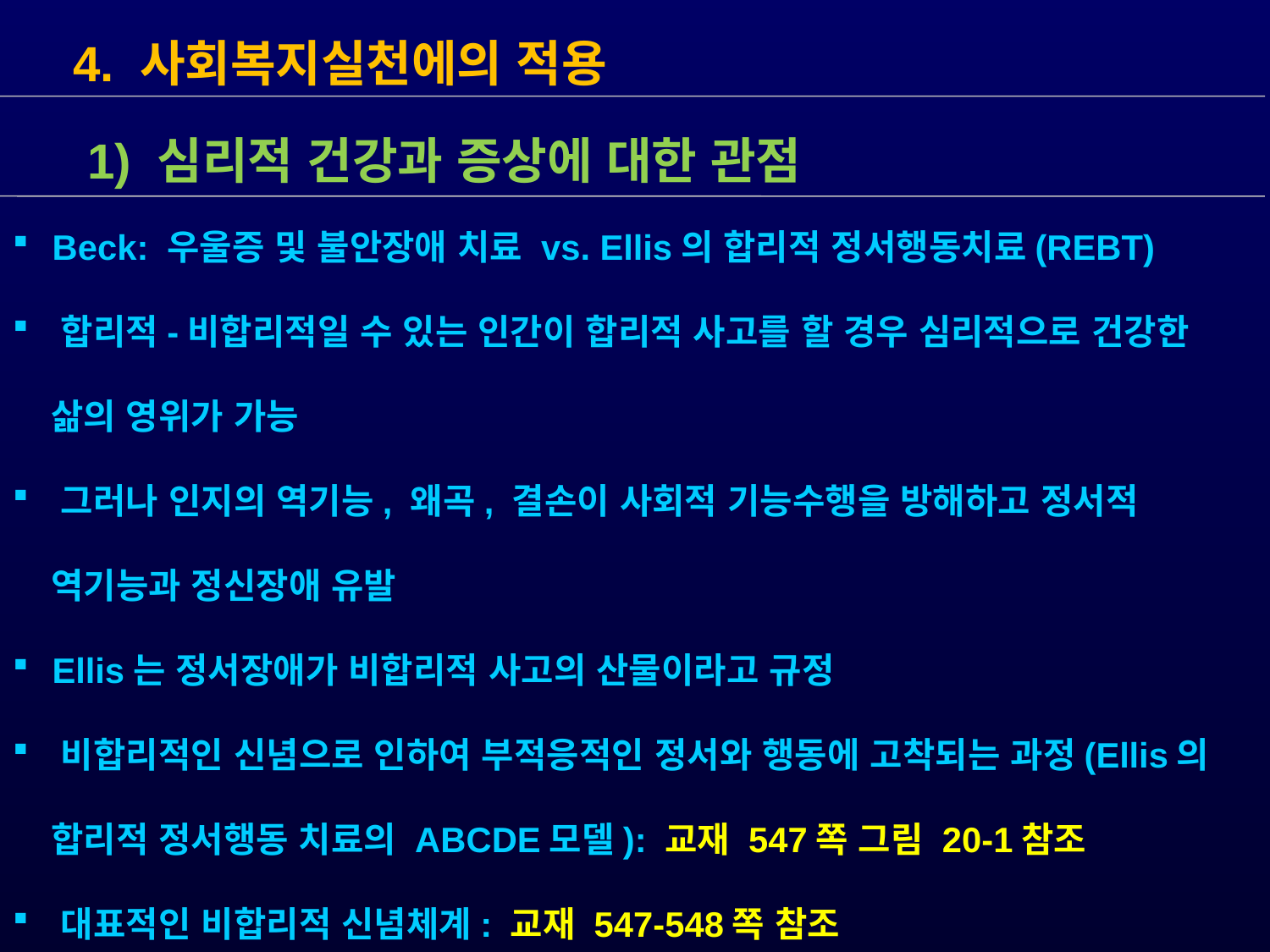

4. 사회복지실천에의 적용

 Beck: 우울증 및 불안장애 치료 vs. Ellis의 합리적 정서행동치료(REBT)
 합리적-비합리적일 수 있는 인간이 합리적 사고를 할 경우 심리적으로 건강한
   삶의 영위가 가능
 그러나 인지의 역기능, 왜곡, 결손이 사회적 기능수행을 방해하고 정서적
   역기능과 정신장애 유발
 Ellis는 정서장애가 비합리적 사고의 산물이라고 규정
 비합리적인 신념으로 인하여 부적응적인 정서와 행동에 고착되는 과정(Ellis의
   합리적 정서행동 치료의 ABCDE모델): 교재 547쪽 그림 20-1참조
 대표적인 비합리적 신념체계: 교재 547-548쪽 참조
  1) 심리적 건강과 증상에 대한 관점